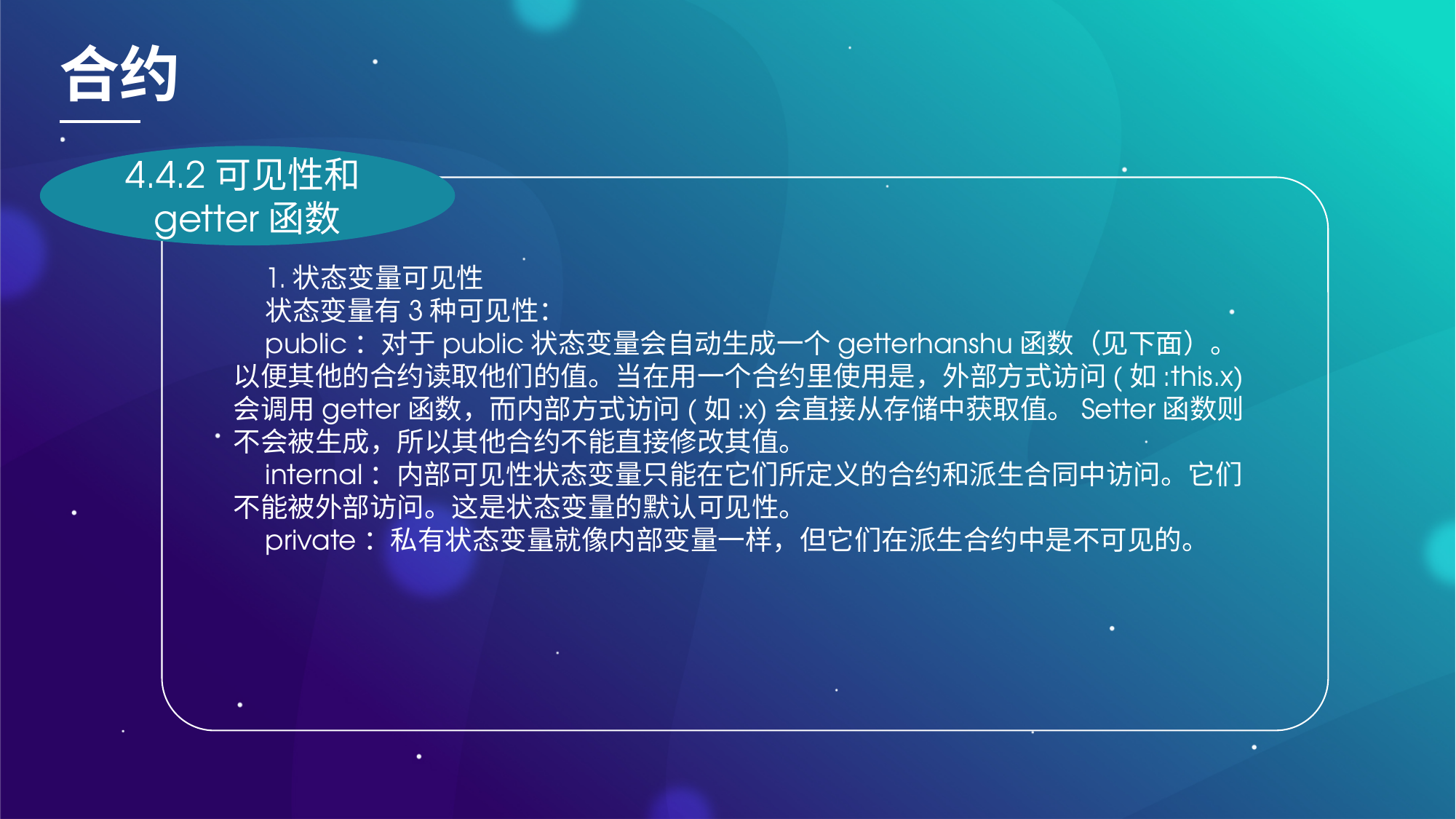

合约
4.4.2可见性和getter函数

1.状态变量可见性
状态变量有3种可见性：
public：对于public状态变量会自动生成一个getterhanshu函数（见下面）。以便其他的合约读取他们的值。当在用一个合约里使用是，外部方式访问(如:this.x)会调用getter函数，而内部方式访问(如:x)会直接从存储中获取值。Setter函数则不会被生成，所以其他合约不能直接修改其值。
internal：内部可见性状态变量只能在它们所定义的合约和派生合同中访问。它们不能被外部访问。这是状态变量的默认可见性。
private：私有状态变量就像内部变量一样，但它们在派生合约中是不可见的。